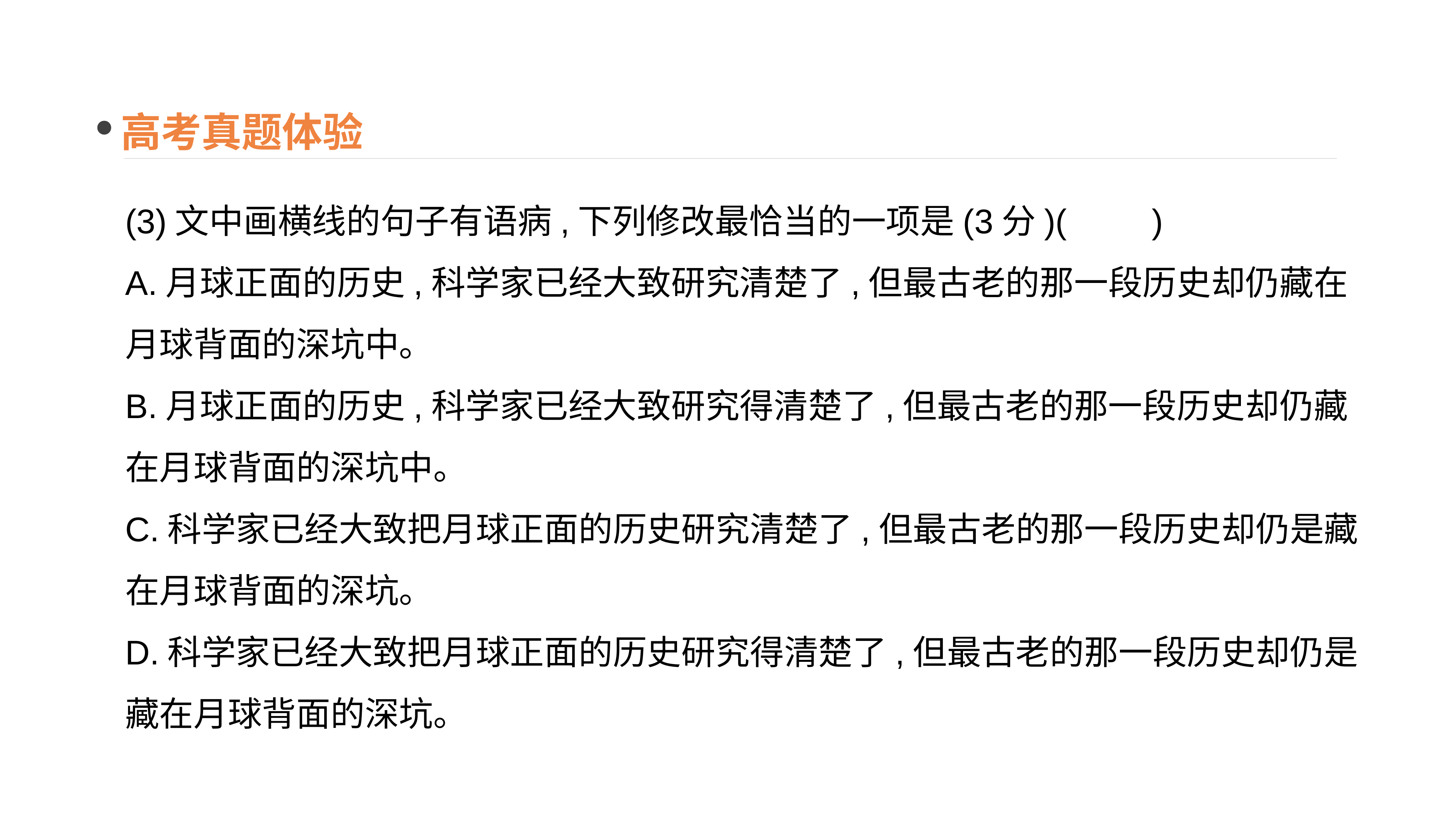

高考真题体验

(3)文中画横线的句子有语病,下列修改最恰当的一项是(3分)(　　)
A.月球正面的历史,科学家已经大致研究清楚了,但最古老的那一段历史却仍藏在月球背面的深坑中。
B.月球正面的历史,科学家已经大致研究得清楚了,但最古老的那一段历史却仍藏在月球背面的深坑中。
C.科学家已经大致把月球正面的历史研究清楚了,但最古老的那一段历史却仍是藏在月球背面的深坑。
D.科学家已经大致把月球正面的历史研究得清楚了,但最古老的那一段历史却仍是藏在月球背面的深坑。